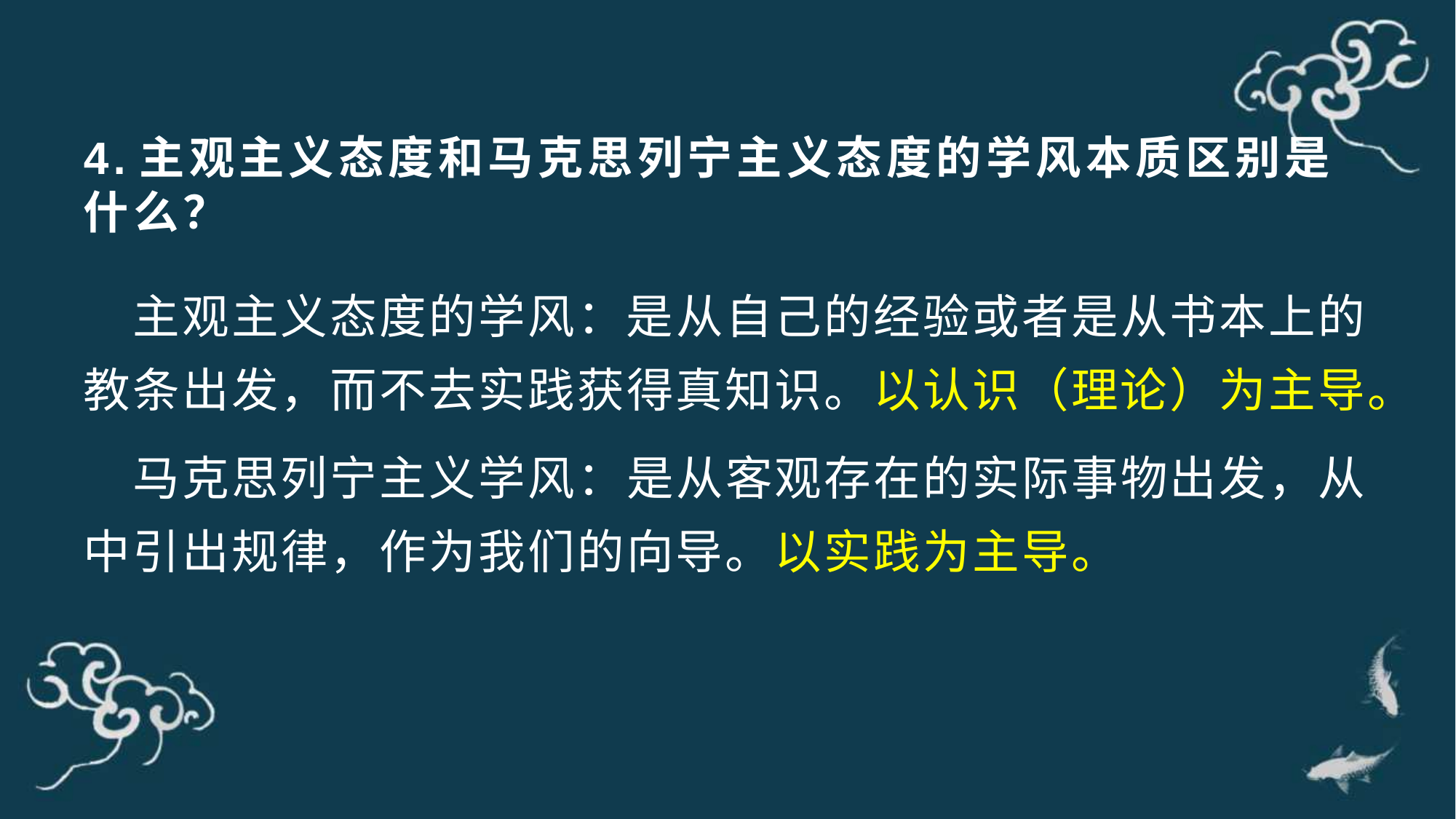

# 4.主观主义态度和马克思列宁主义态度的学风本质区别是什么？
   主观主义态度的学风：是从自己的经验或者是从书本上的教条出发，而不去实践获得真知识。以认识（理论）为主导。
   马克思列宁主义学风：是从客观存在的实际事物出发，从中引出规律，作为我们的向导。以实践为主导。